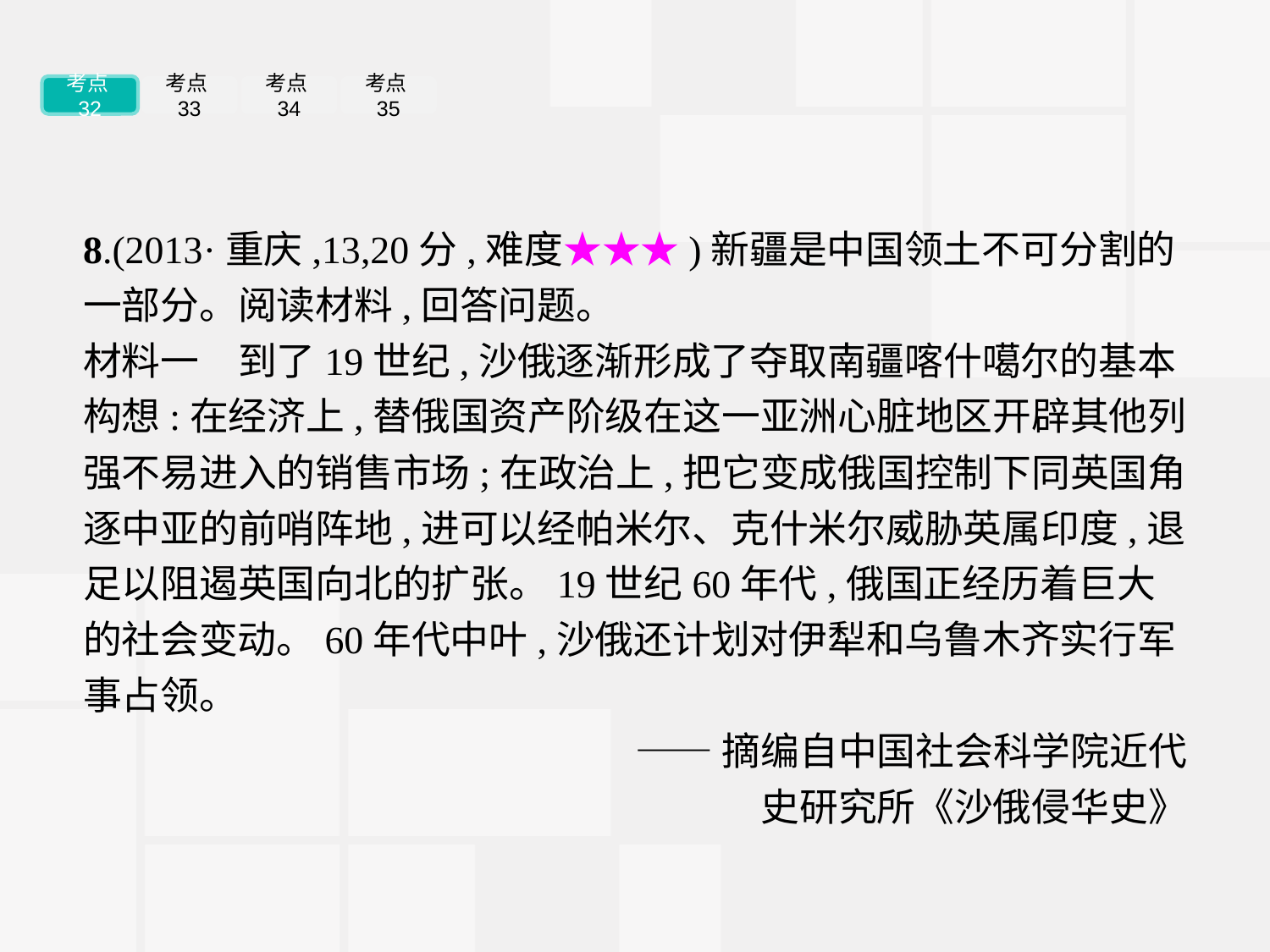

考点32
考点33
考点34
考点35
8.(2013·重庆,13,20分,难度★★★)新疆是中国领土不可分割的一部分。阅读材料,回答问题。
材料一　到了19世纪,沙俄逐渐形成了夺取南疆喀什噶尔的基本构想:在经济上,替俄国资产阶级在这一亚洲心脏地区开辟其他列强不易进入的销售市场;在政治上,把它变成俄国控制下同英国角逐中亚的前哨阵地,进可以经帕米尔、克什米尔威胁英属印度,退足以阻遏英国向北的扩张。19世纪60年代,俄国正经历着巨大的社会变动。60年代中叶,沙俄还计划对伊犁和乌鲁木齐实行军事占领。
——摘编自中国社会科学院近代
史研究所《沙俄侵华史》